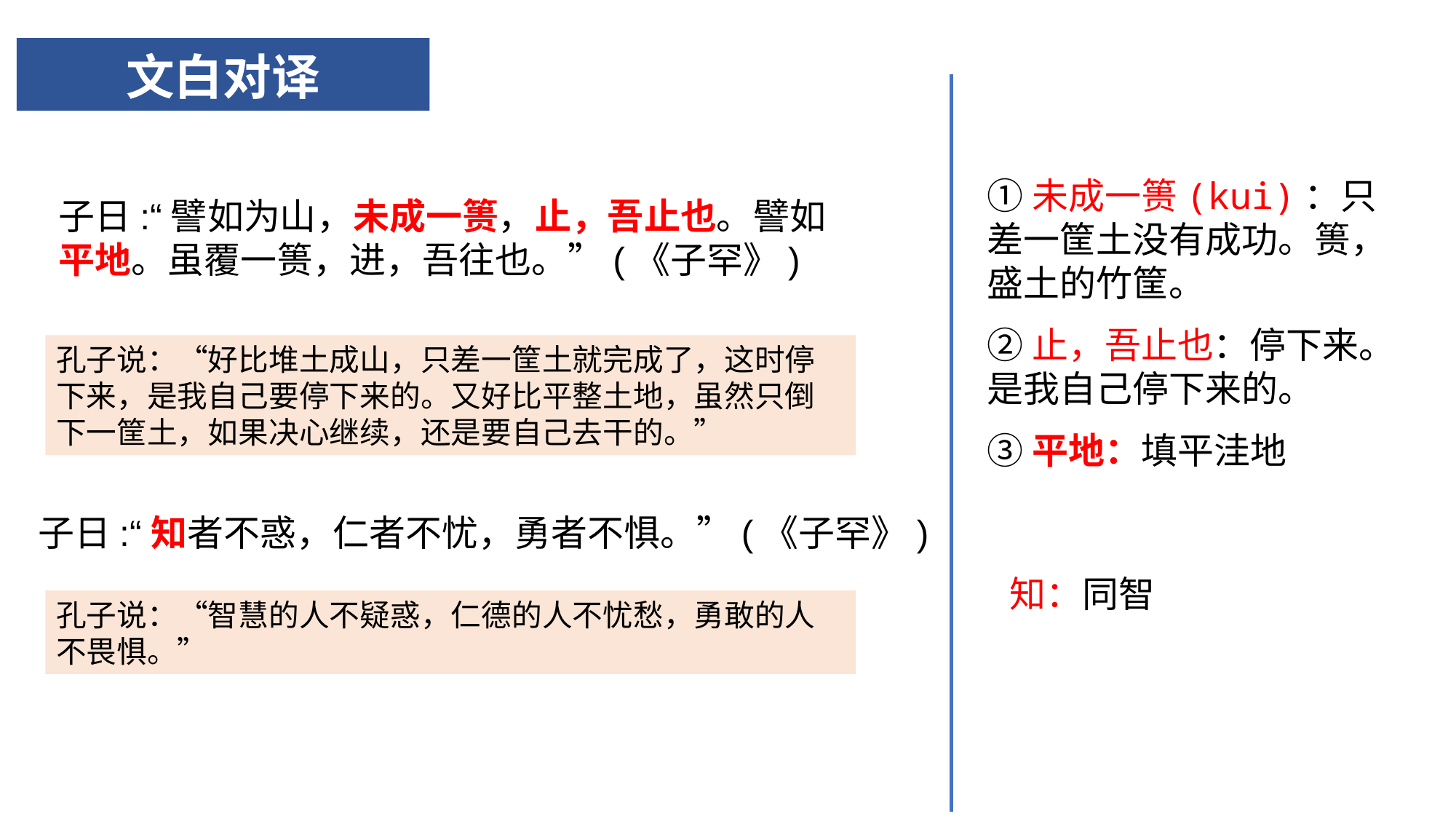

# 文白对译
①未成一篑(kui)：只差一筐土没有成功。篑，盛土的竹筐。
②止，吾止也：停下来。是我自己停下来的。
③平地：填平洼地
子日:“譬如为山，未成一篑，止，吾止也。譬如平地。虽覆一篑，进，吾往也。”(《子罕》)
孔子说：“好比堆土成山，只差一筐土就完成了，这时停下来，是我自己要停下来的。又好比平整土地，虽然只倒下一筐土，如果决心继续，还是要自己去干的。”
子日:“知者不惑，仁者不忧，勇者不惧。”(《子罕》)
知：同智
孔子说：“智慧的人不疑惑，仁德的人不忧愁，勇敢的人不畏惧。”